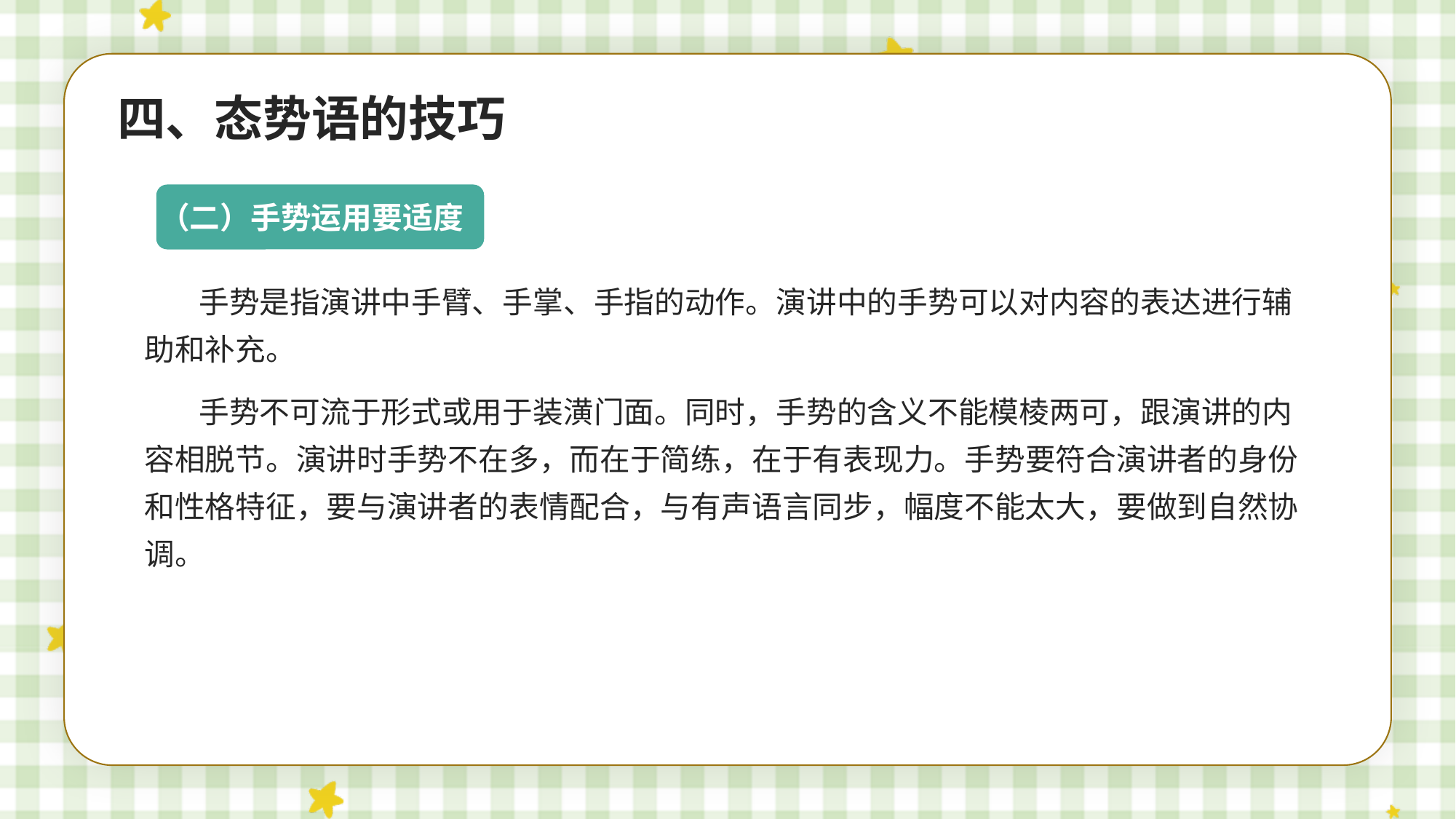

四、态势语的技巧
（二）手势运用要适度
手势是指演讲中手臂、手掌、手指的动作。演讲中的手势可以对内容的表达进行辅助和补充。
手势不可流于形式或用于装潢门面。同时，手势的含义不能模棱两可，跟演讲的内容相脱节。演讲时手势不在多，而在于简练，在于有表现力。手势要符合演讲者的身份和性格特征，要与演讲者的表情配合，与有声语言同步，幅度不能太大，要做到自然协调。